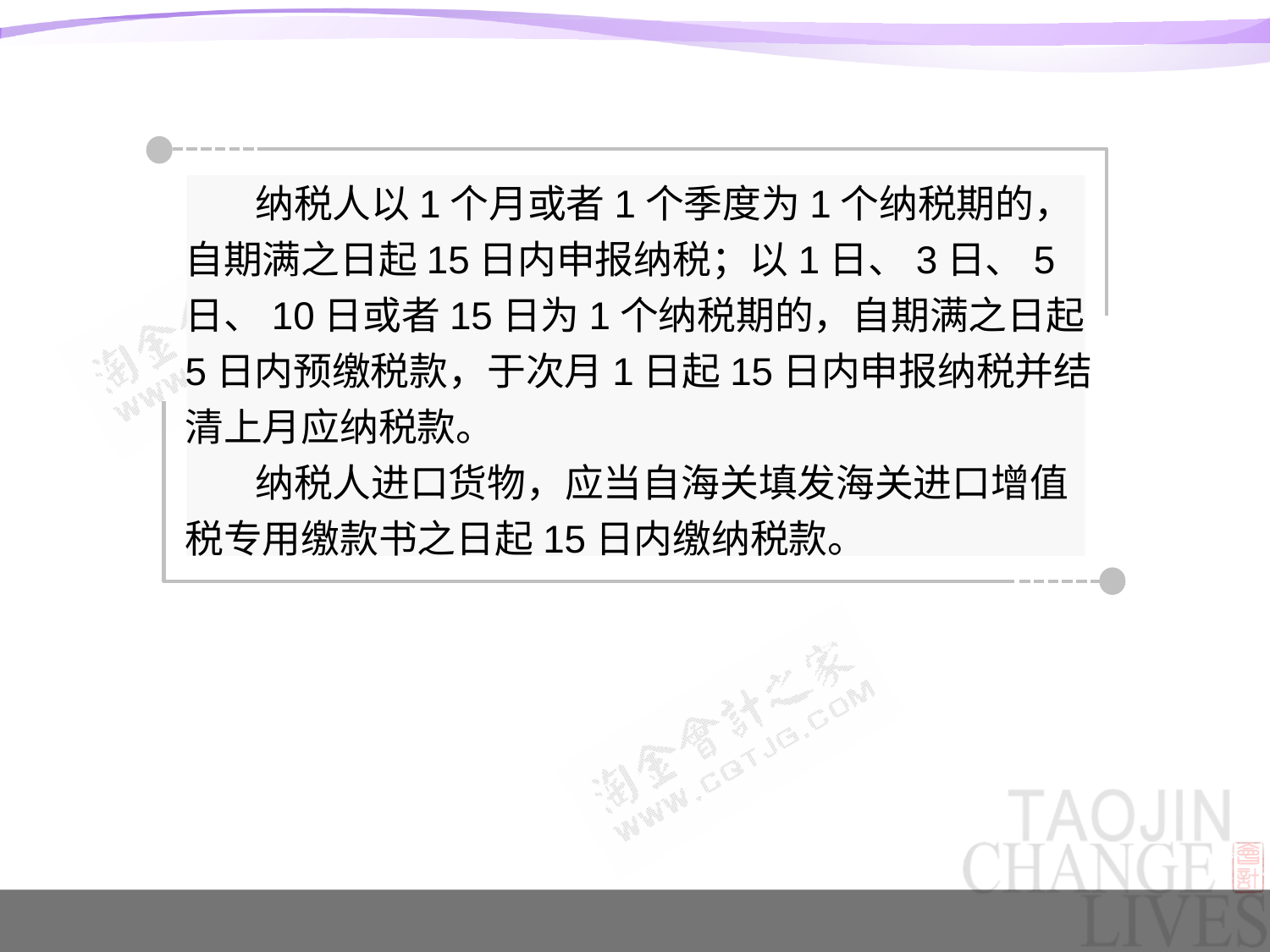

纳税人以1个月或者1个季度为1个纳税期的，自期满之日起15日内申报纳税；以1日、3日、5日、10日或者15日为1个纳税期的，自期满之日起5日内预缴税款，于次月1日起15日内申报纳税并结清上月应纳税款。
       纳税人进口货物，应当自海关填发海关进口增值税专用缴款书之日起15日内缴纳税款。